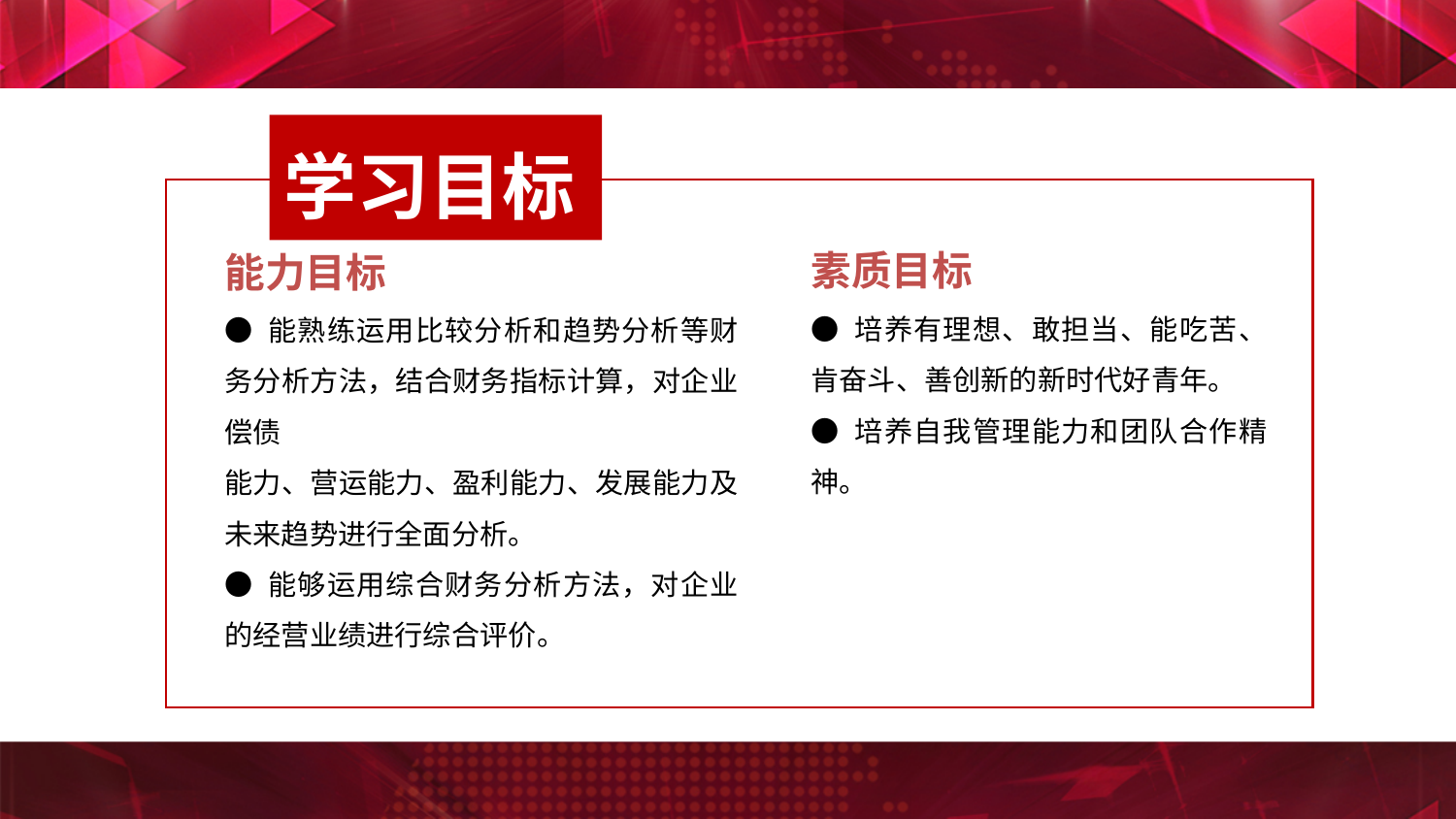

学习目标

素质目标
● 培养有理想、敢担当、能吃苦、肯奋斗、善创新的新时代好青年。
● 培养自我管理能力和团队合作精神。
能力目标
● 能熟练运用比较分析和趋势分析等财务分析方法，结合财务指标计算，对企业偿债
能力、营运能力、盈利能力、发展能力及未来趋势进行全面分析。
● 能够运用综合财务分析方法，对企业的经营业绩进行综合评价。